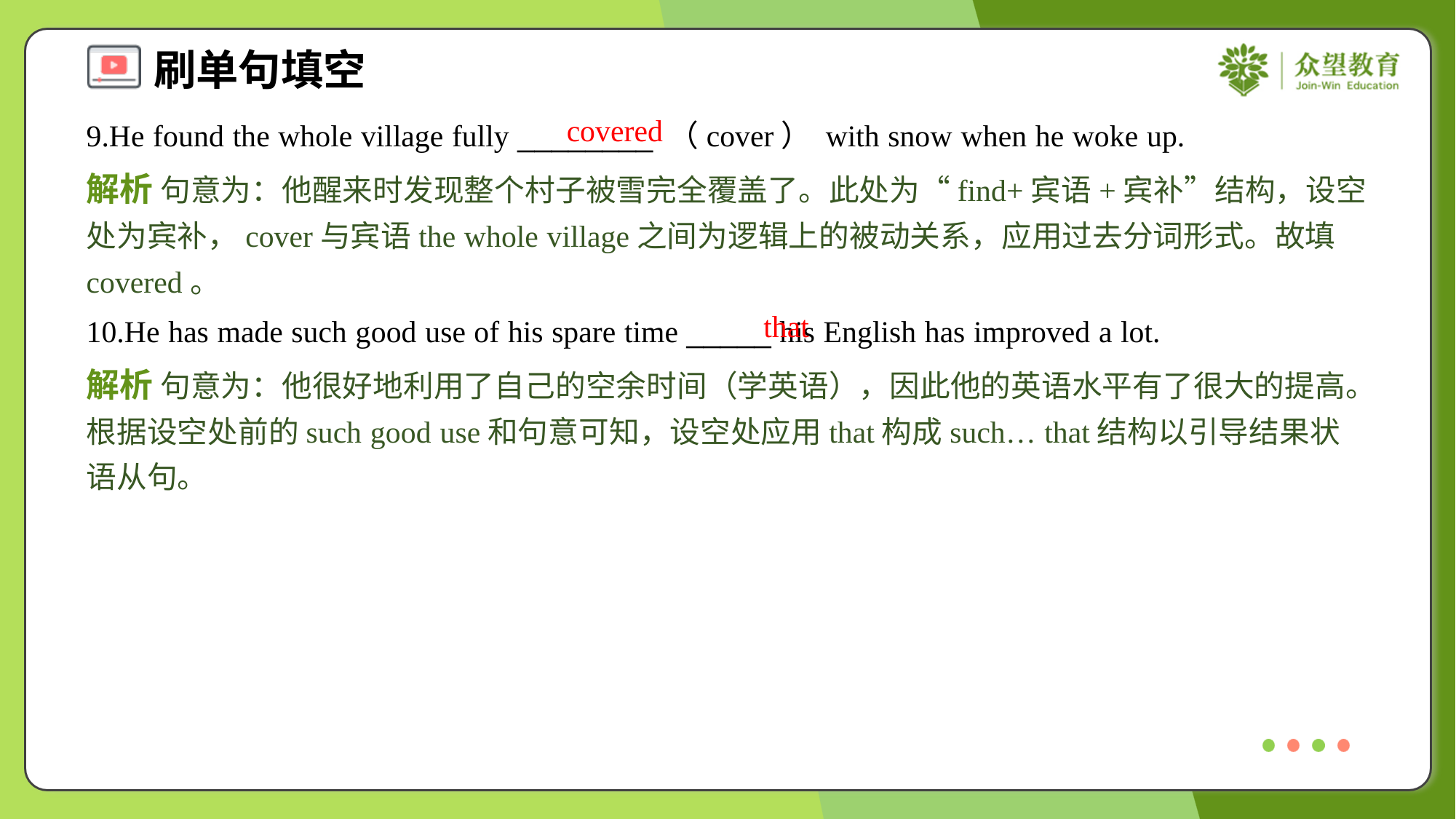

covered
9.He found the whole village fully ________ （cover） with snow when he woke up.
解析 句意为：他醒来时发现整个村子被雪完全覆盖了。此处为“find+宾语+宾补”结构，设空处为宾补，cover与宾语the whole village之间为逻辑上的被动关系，应用过去分词形式。故填covered。
that
10.He has made such good use of his spare time _____ his English has improved a lot.
解析 句意为：他很好地利用了自己的空余时间（学英语），因此他的英语水平有了很大的提高。根据设空处前的such good use和句意可知，设空处应用that构成such… that结构以引导结果状语从句。